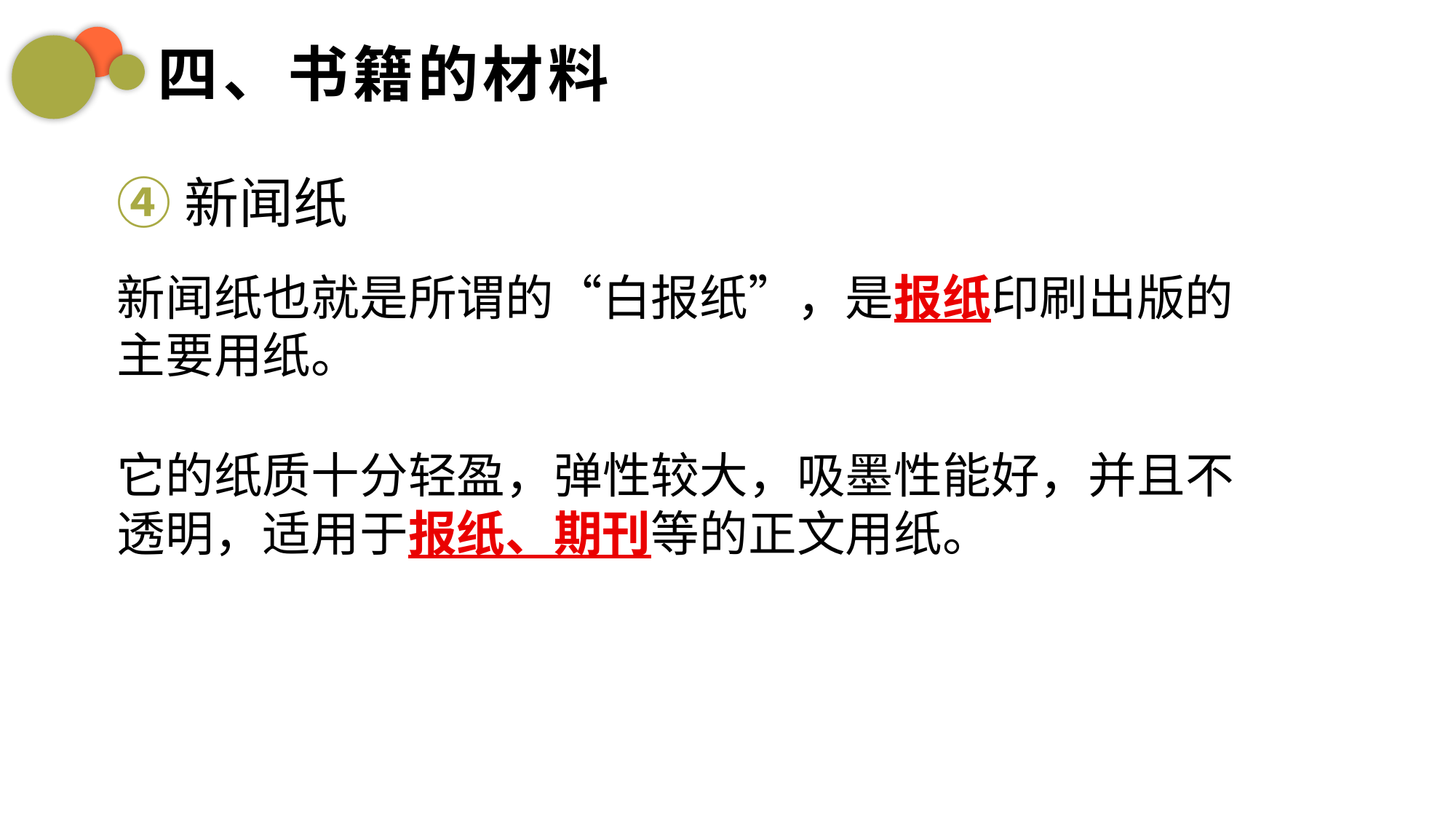

四、书籍的材料
④新闻纸
新闻纸也就是所谓的“白报纸”，是报纸印刷出版的主要用纸。
它的纸质十分轻盈，弹性较大，吸墨性能好，并且不透明，适用于报纸、期刊等的正文用纸。